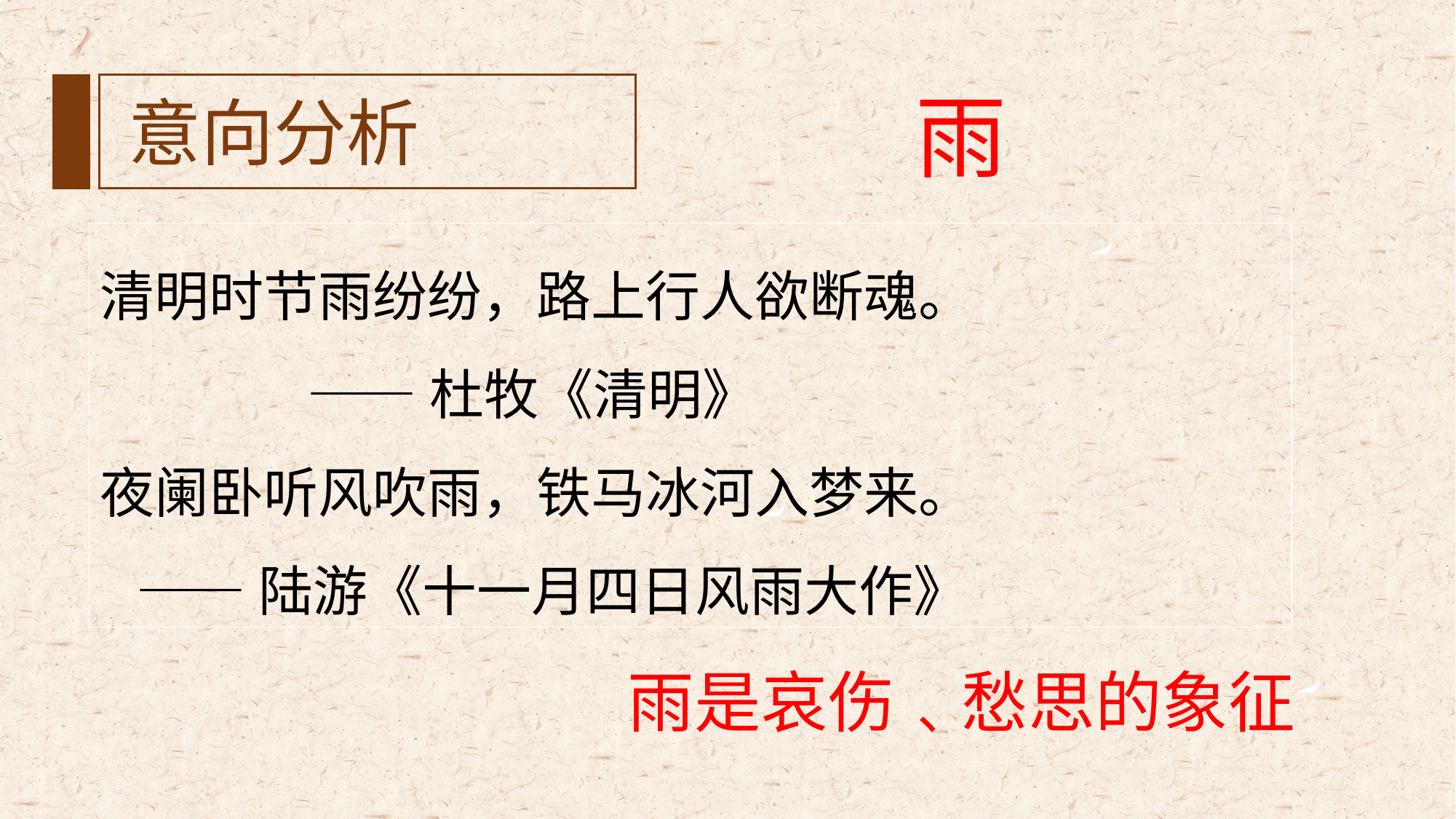

意向分析
雨
清明时节雨纷纷，路上行人欲断魂。
                 ——杜牧《清明》
夜阑卧听风吹雨，铁马冰河入梦来。
   ——陆游《十一月四日风雨大作》
雨是哀伤﹑愁思的象征